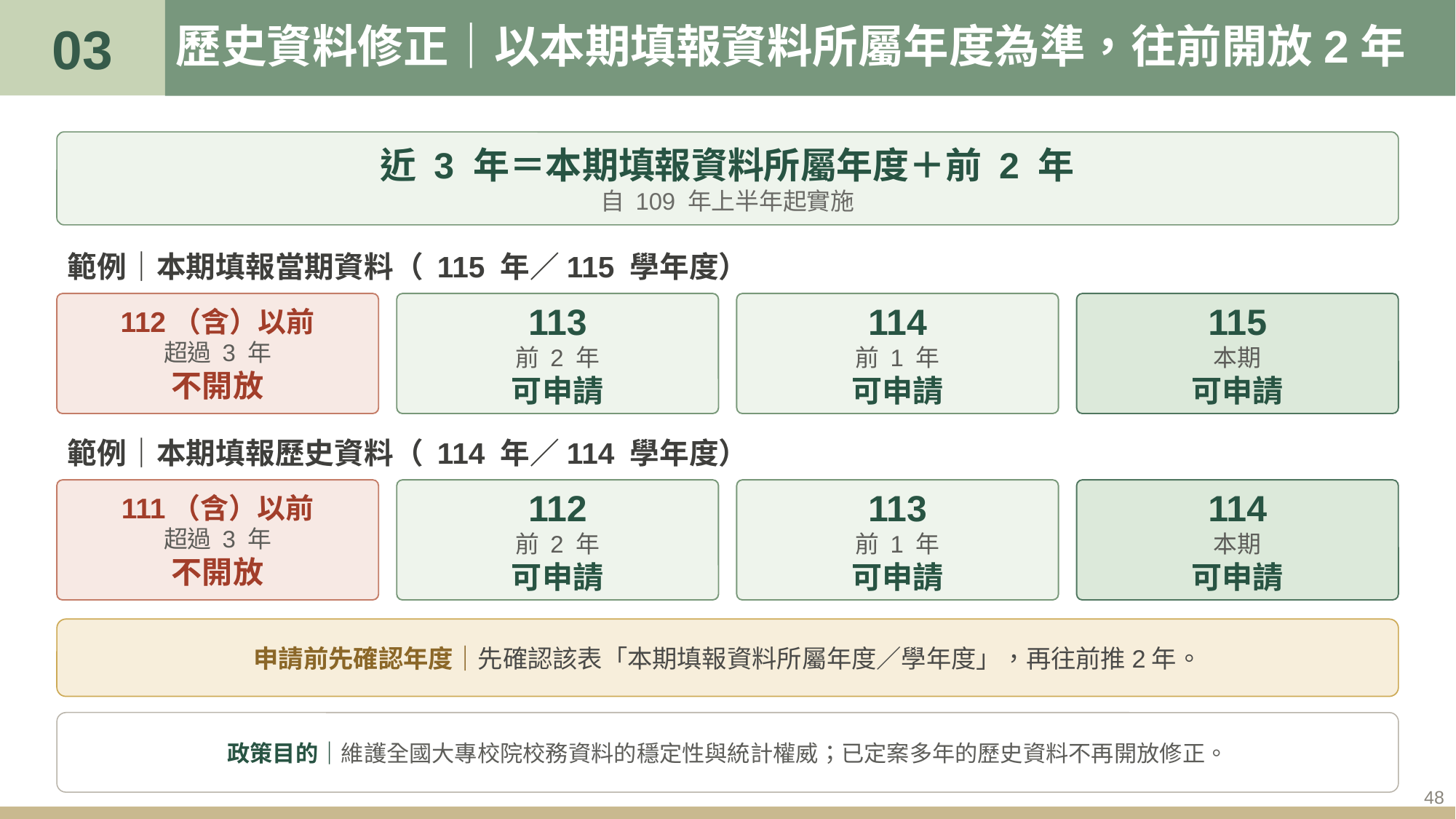

03
# 歷史資料修正｜以本期填報資料所屬年度為準，往前開放2年
近 3 年＝本期填報資料所屬年度＋前 2 年
自 109 年上半年起實施
範例｜本期填報當期資料（ 115 年／115 學年度）
112（含）以前
超過 3 年
不開放
113
前 2 年
可申請
114
前 1 年
可申請
115
本期
可申請
範例｜本期填報歷史資料（ 114 年／114 學年度）
111（含）以前
超過 3 年
不開放
112
前 2 年
可申請
113
前 1 年
可申請
114
本期
可申請
申請前先確認年度｜先確認該表「本期填報資料所屬年度／學年度」，再往前推2年。
政策目的｜維護全國大專校院校務資料的穩定性與統計權威；已定案多年的歷史資料不再開放修正。
48